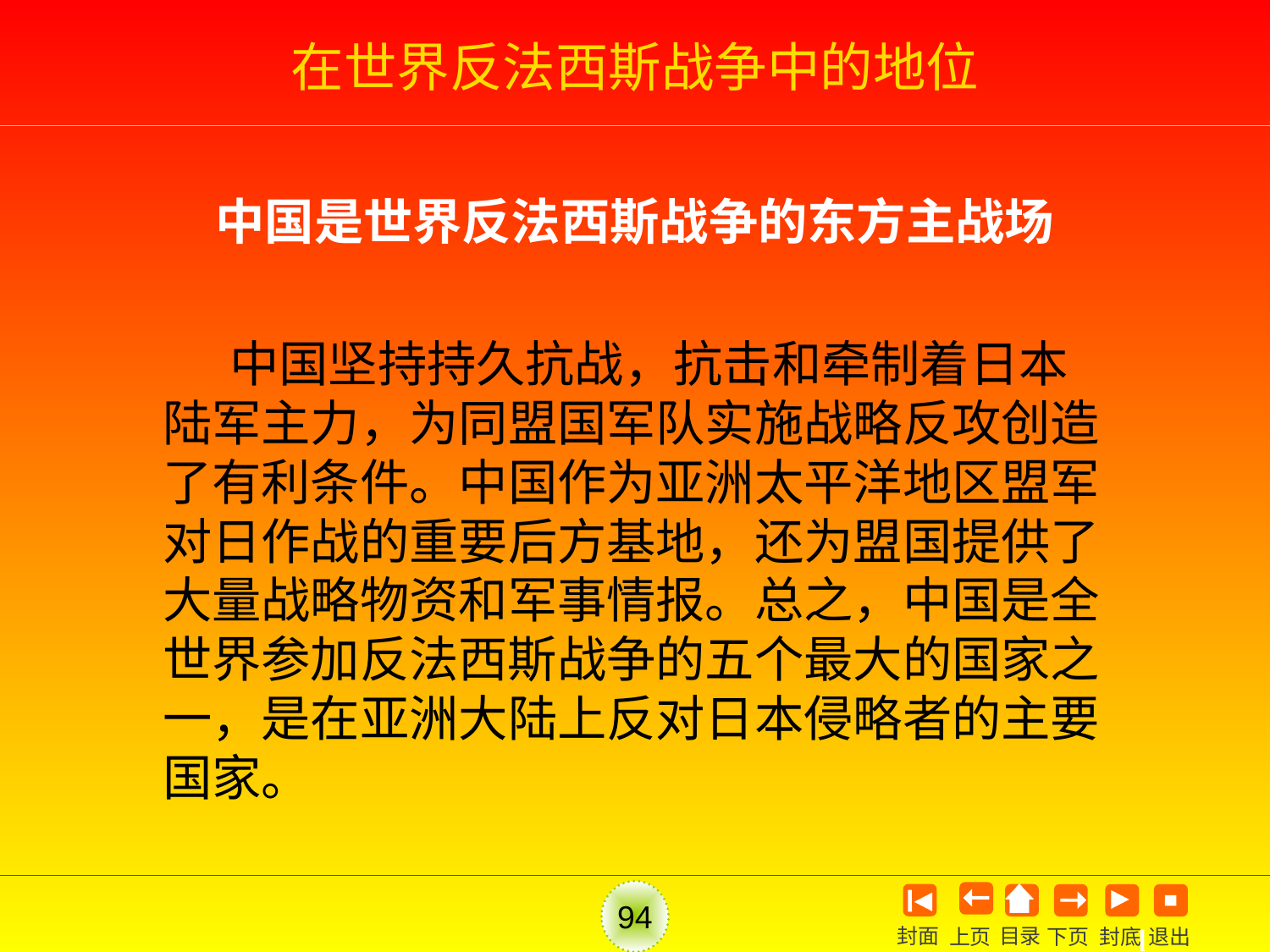

# 在世界反法西斯战争中的地位
中国是世界反法西斯战争的东方主战场
     中国坚持持久抗战，抗击和牵制着日本陆军主力，为同盟国军队实施战略反攻创造了有利条件。中国作为亚洲太平洋地区盟军对日作战的重要后方基地，还为盟国提供了大量战略物资和军事情报。总之，中国是全世界参加反法西斯战争的五个最大的国家之一，是在亚洲大陆上反对日本侵略者的主要国家。
94